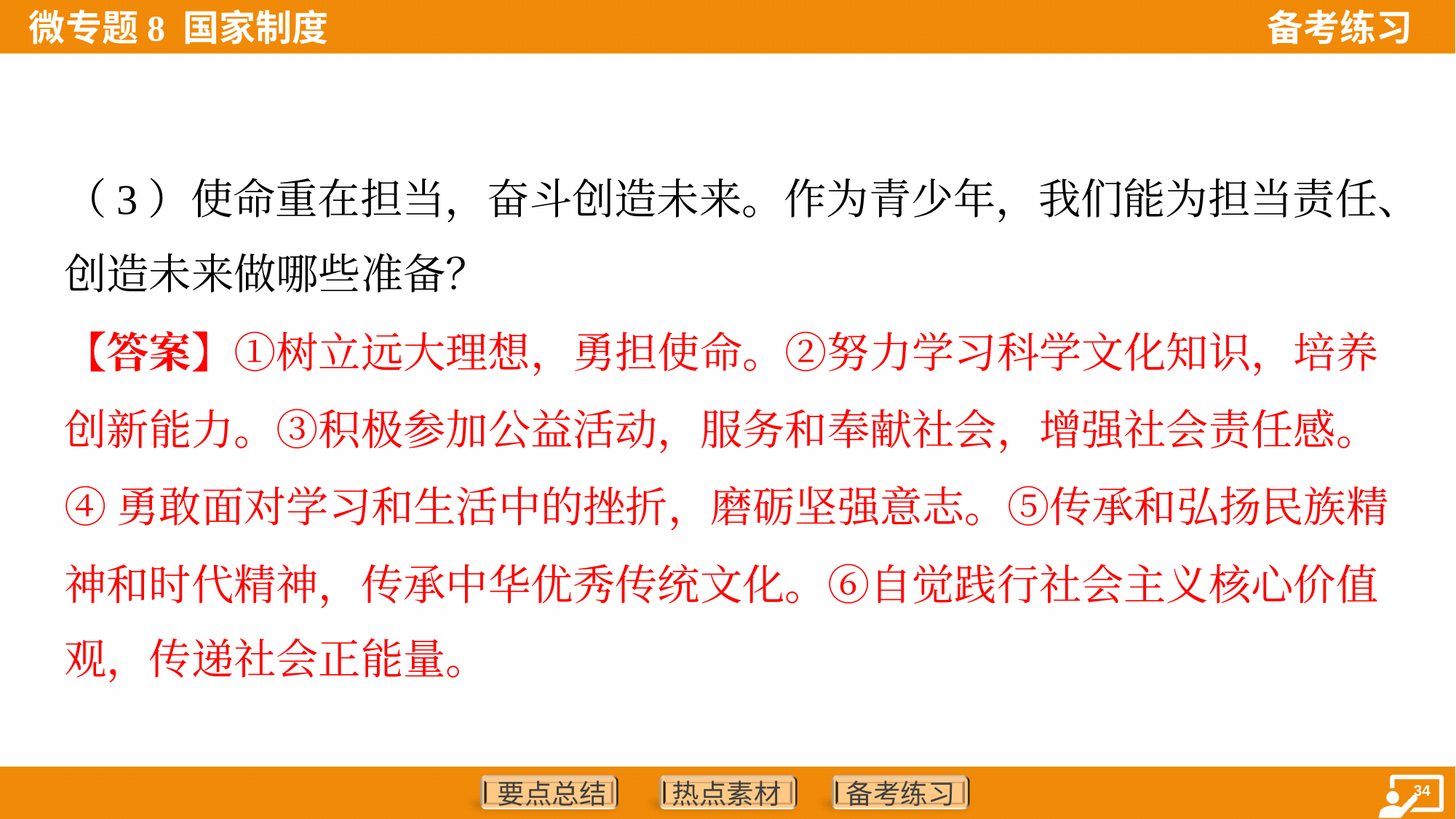

（3）使命重在担当，奋斗创造未来。作为青少年，我们能为担当责任、
创造未来做哪些准备？
【答案】①树立远大理想，勇担使命。②努力学习科学文化知识，培养
创新能力。③积极参加公益活动，服务和奉献社会，增强社会责任感。
④勇敢面对学习和生活中的挫折，磨砺坚强意志。⑤传承和弘扬民族精
神和时代精神，传承中华优秀传统文化。⑥自觉践行社会主义核心价值
观，传递社会正能量。